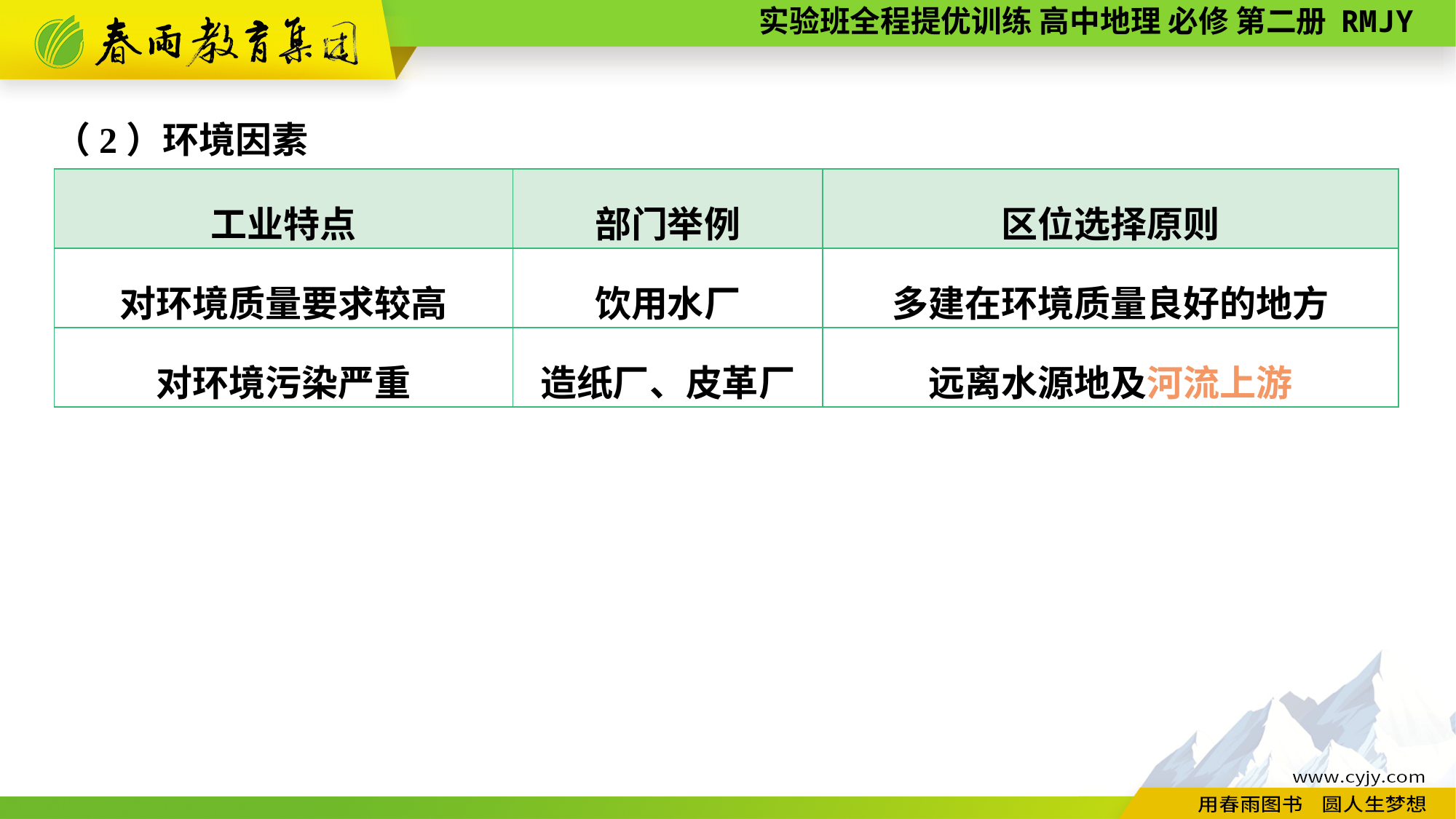

（2）环境因素
| 工业特点 | 部门举例 | 区位选择原则 |
| --- | --- | --- |
| 对环境质量要求较高 | 饮用水厂 | 多建在环境质量良好的地方 |
| 对环境污染严重 | 造纸厂、皮革厂 | 远离水源地及河流上游 |